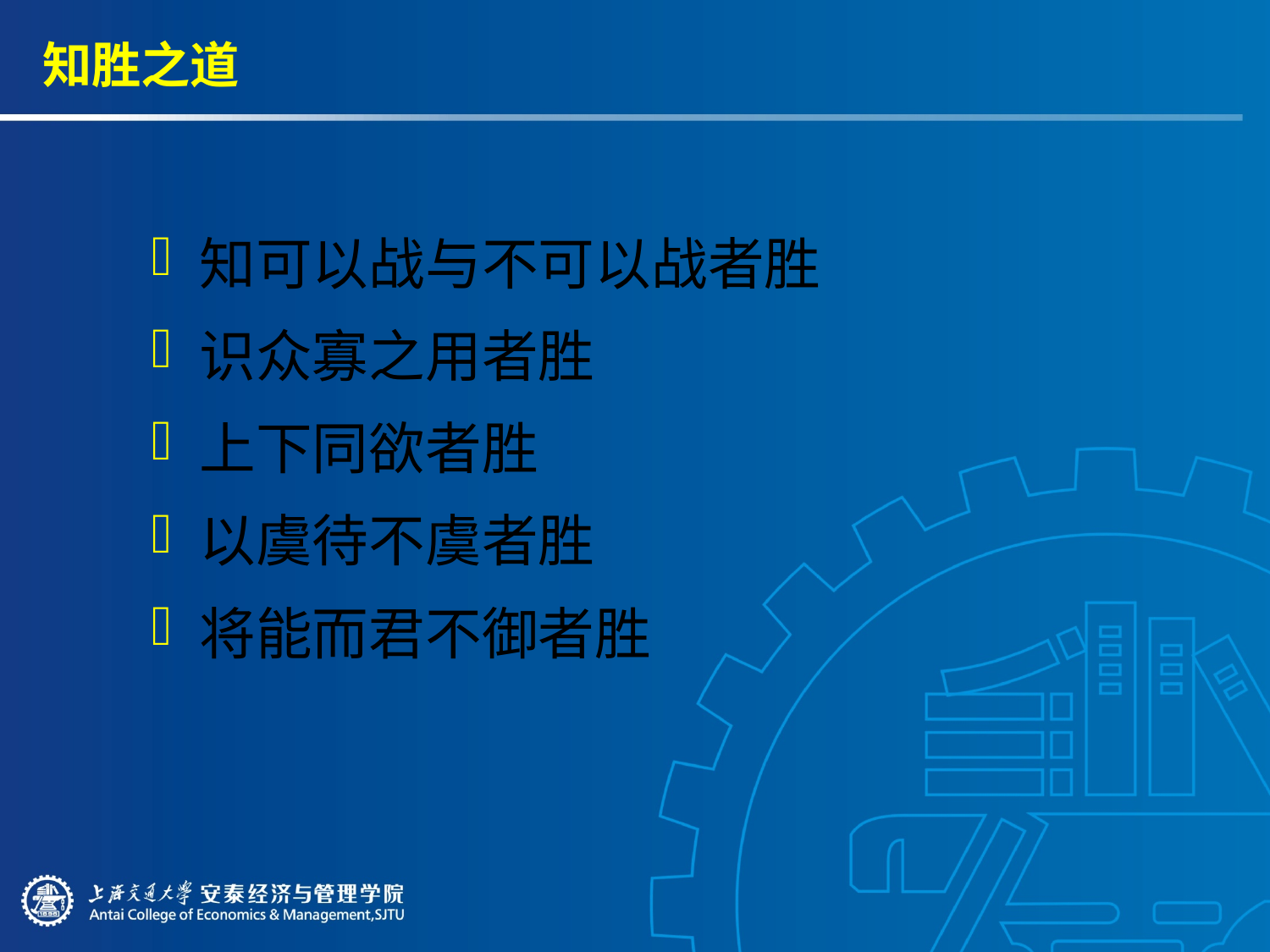

# 知胜之道
知可以战与不可以战者胜
识众寡之用者胜
上下同欲者胜
以虞待不虞者胜
将能而君不御者胜